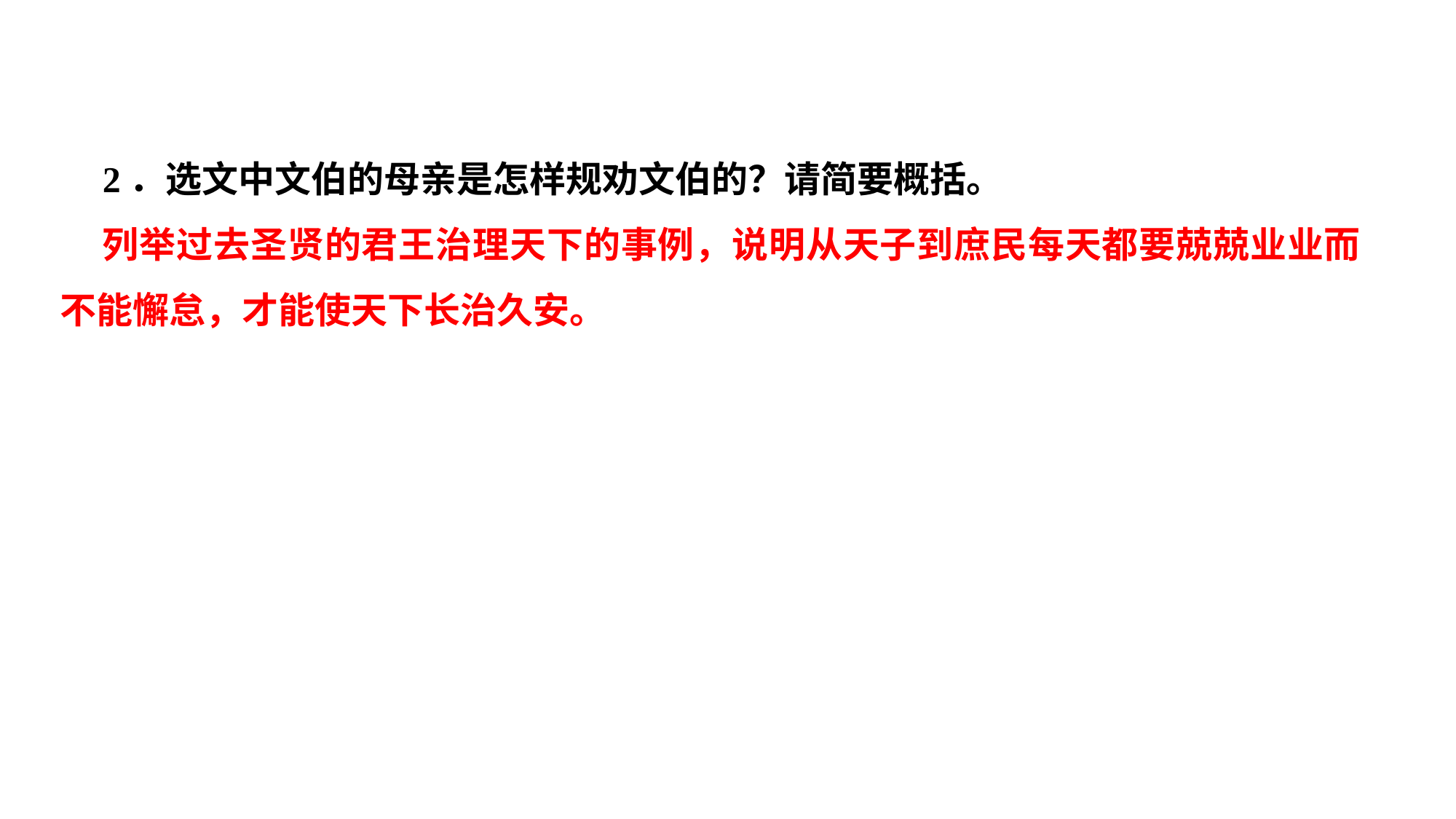

2．选文中文伯的母亲是怎样规劝文伯的？请简要概括。
列举过去圣贤的君王治理天下的事例，说明从天子到庶民每天都要兢兢业业而不能懈怠，才能使天下长治久安。